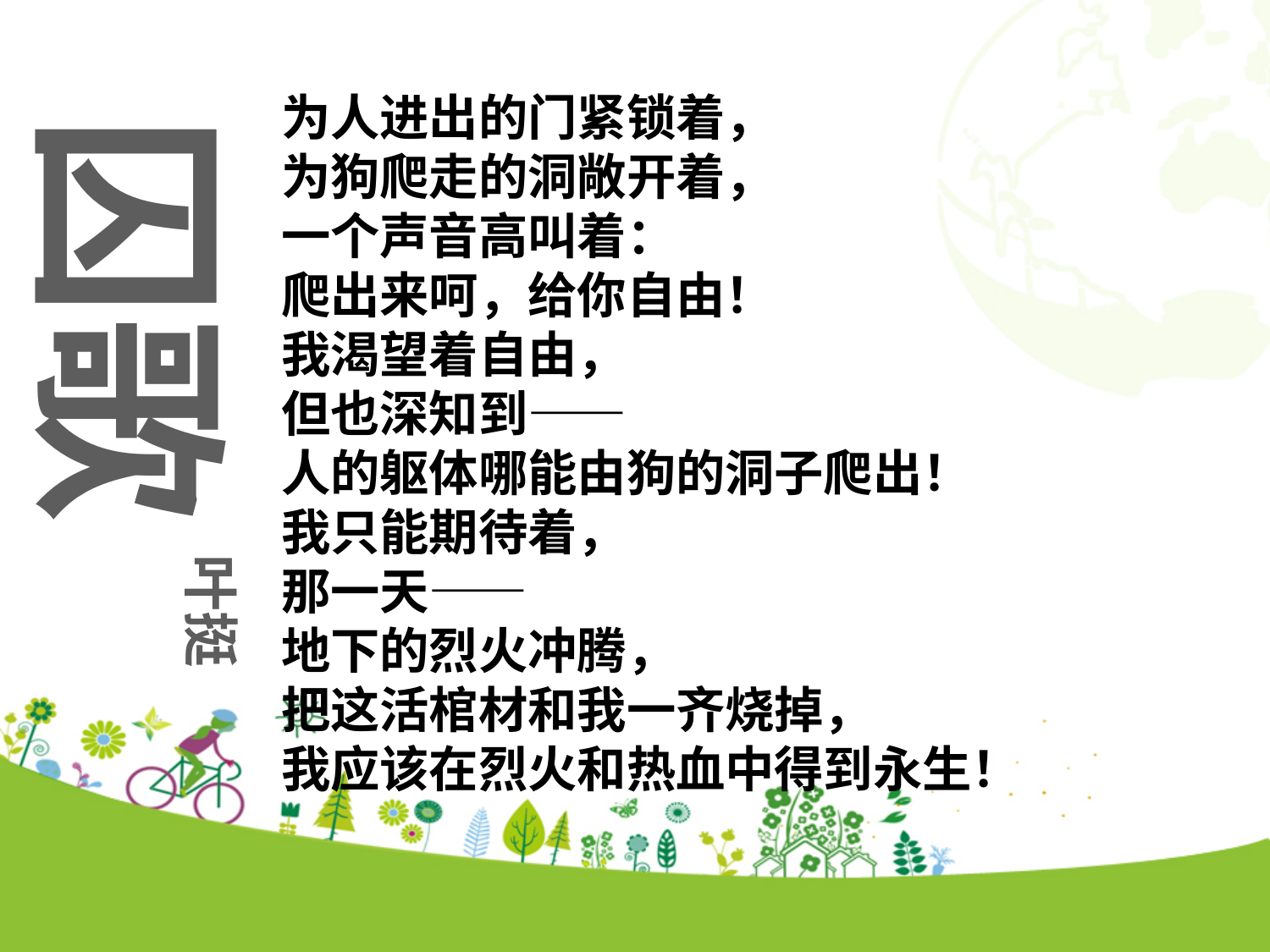

为人进出的门紧锁着，
为狗爬走的洞敞开着，
一个声音高叫着：
爬出来呵，给你自由！
我渴望着自由，
但也深知到——
人的躯体哪能由狗的洞子爬出！
我只能期待着，
那一天——
地下的烈火冲腾，
把这活棺材和我一齐烧掉，
我应该在烈火和热血中得到永生！
囚歌
点击添加文本
点击添加文本
叶挺
点击添加文本
点击添加文本